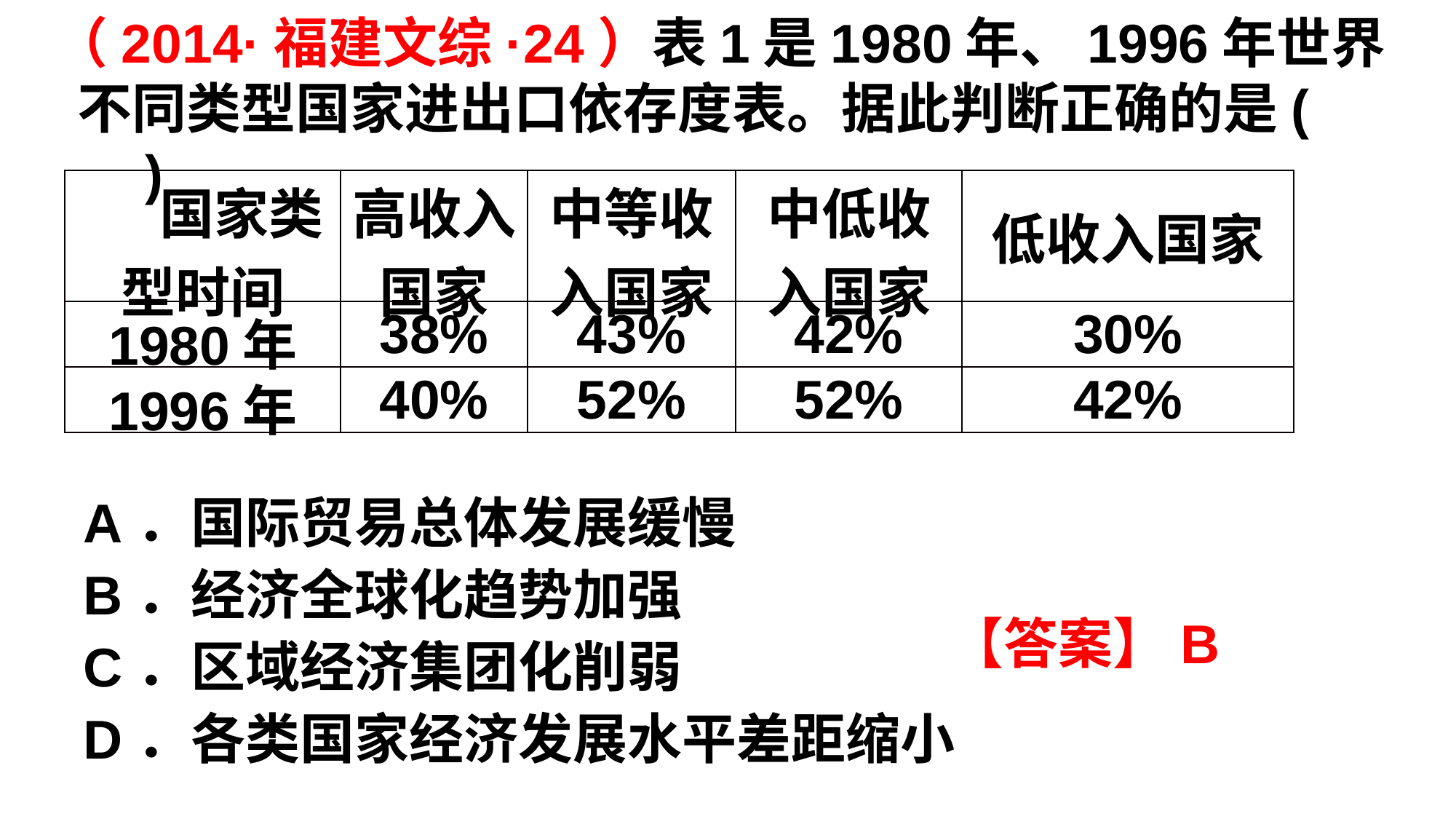

（2014·福建文综·24）表1是1980年、1996年世界不同类型国家进出口依存度表。据此判断正确的是(　　)
| 国家类型时间 | 高收入国家 | 中等收入国家 | 中低收入国家 | 低收入国家 |
| --- | --- | --- | --- | --- |
| 1980年 | 38% | 43% | 42% | 30% |
| 1996年 | 40% | 52% | 52% | 42% |
A．国际贸易总体发展缓慢
B．经济全球化趋势加强C．区域经济集团化削弱
D．各类国家经济发展水平差距缩小
【答案】B